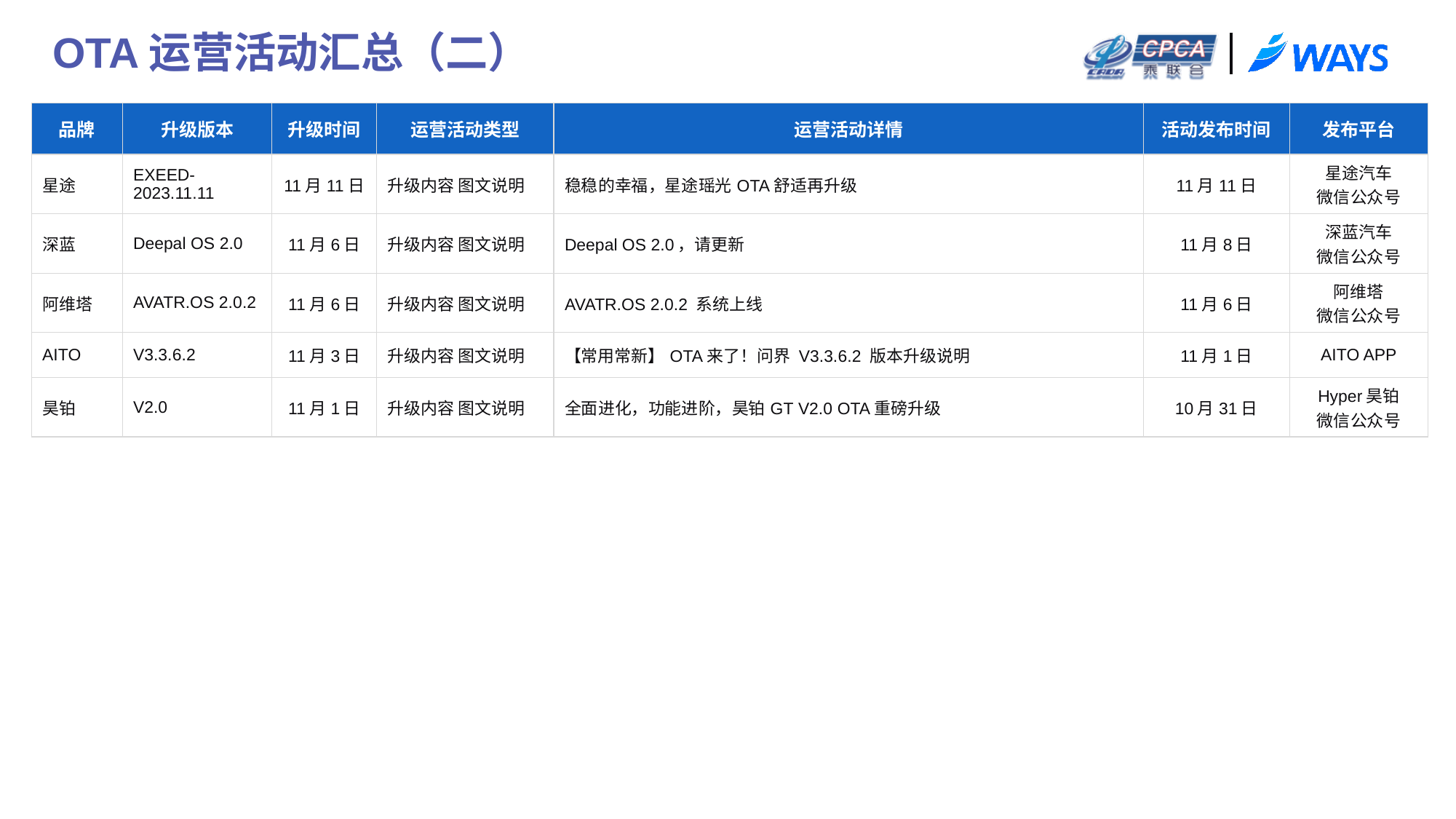

OTA运营活动汇总（二）
| 品牌 | 升级版本 | 升级时间 | 运营活动类型 | 运营活动详情 | 活动发布时间 | 发布平台 |
| --- | --- | --- | --- | --- | --- | --- |
| 星途 | EXEED-2023.11.11 | 11月11日 | 升级内容 图文说明 | 稳稳的幸福，星途瑶光OTA舒适再升级 | 11月11日 | 星途汽车 微信公众号 |
| 深蓝 | Deepal OS 2.0 | 11月6日 | 升级内容 图文说明 | Deepal OS 2.0，请更新 | 11月8日 | 深蓝汽车 微信公众号 |
| 阿维塔 | AVATR.OS 2.0.2 | 11月6日 | 升级内容 图文说明 | AVATR.OS 2.0.2 系统上线 | 11月6日 | 阿维塔 微信公众号 |
| AITO | V3.3.6.2 | 11月3日 | 升级内容 图文说明 | 【常用常新】OTA来了！问界 V3.3.6.2 版本升级说明 | 11月1日 | AITO APP |
| 昊铂 | V2.0 | 11月1日 | 升级内容 图文说明 | 全面进化，功能进阶，昊铂GT V2.0 OTA重磅升级 | 10月31日 | Hyper昊铂 微信公众号 |